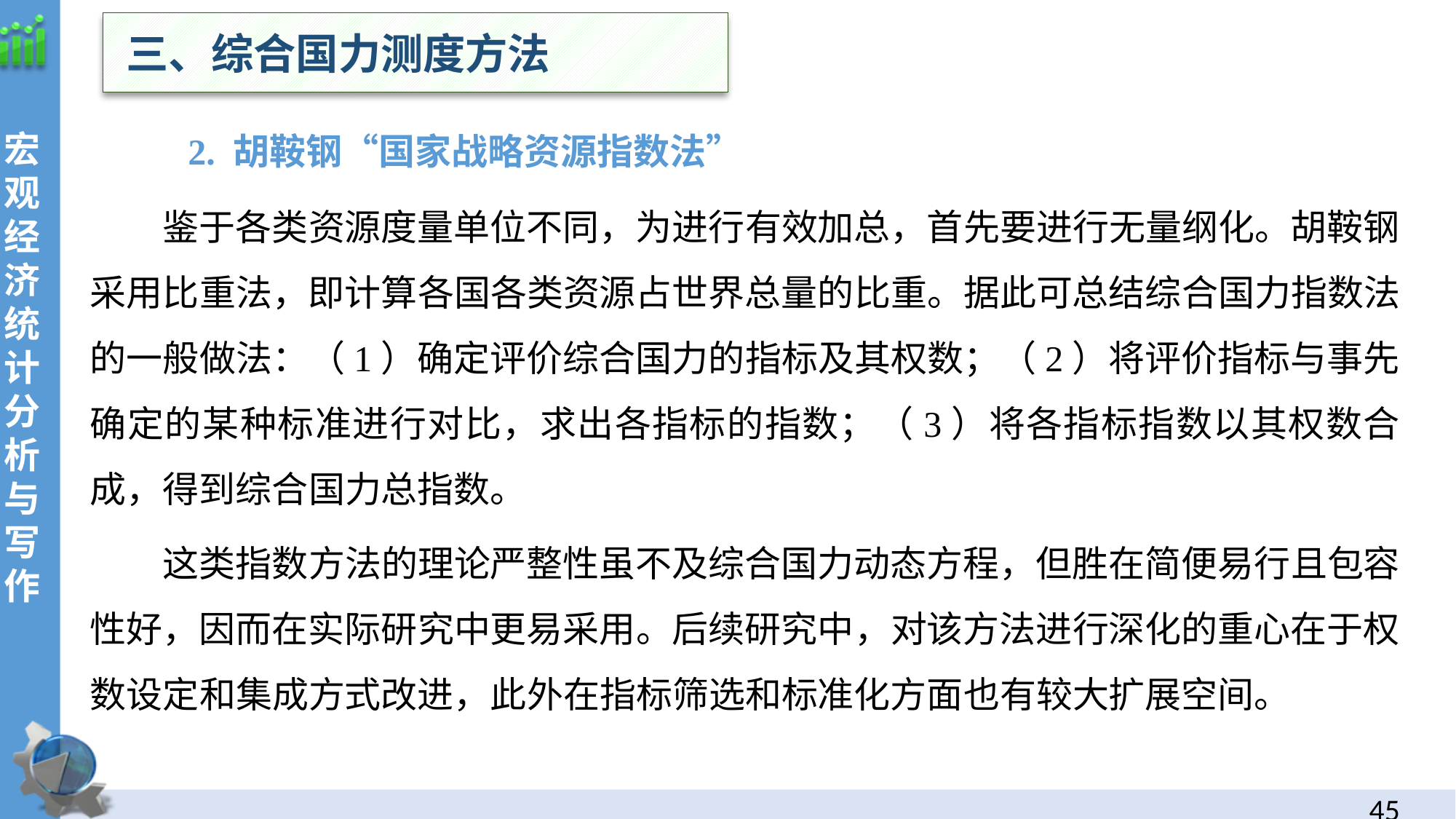

三、综合国力测度方法
          2. 胡鞍钢“国家战略资源指数法”
鉴于各类资源度量单位不同，为进行有效加总，首先要进行无量纲化。胡鞍钢采用比重法，即计算各国各类资源占世界总量的比重。据此可总结综合国力指数法的一般做法：（1）确定评价综合国力的指标及其权数；（2）将评价指标与事先确定的某种标准进行对比，求出各指标的指数；（3）将各指标指数以其权数合成，得到综合国力总指数。
这类指数方法的理论严整性虽不及综合国力动态方程，但胜在简便易行且包容性好，因而在实际研究中更易采用。后续研究中，对该方法进行深化的重心在于权数设定和集成方式改进，此外在指标筛选和标准化方面也有较大扩展空间。

45